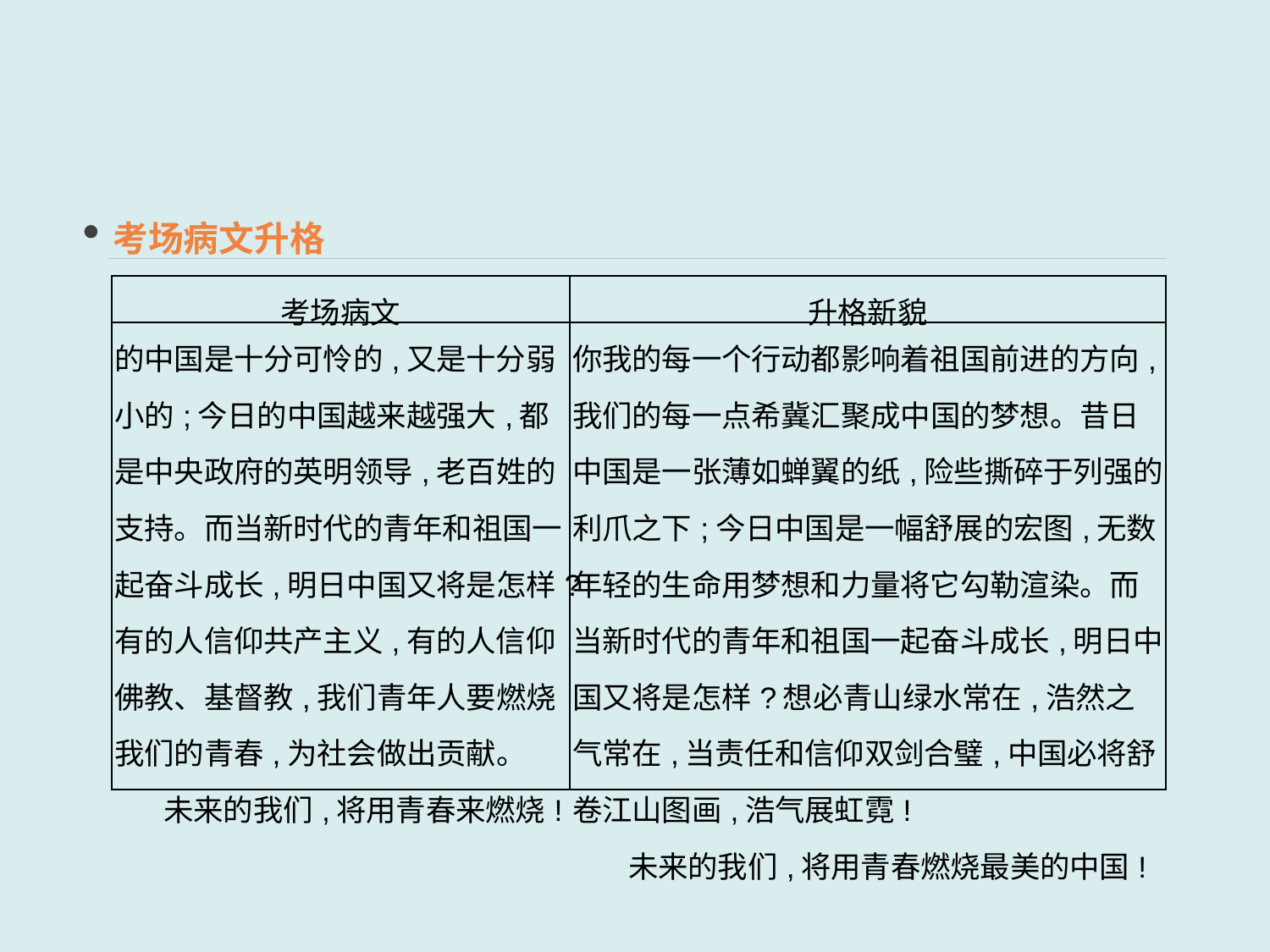

考场病文升格

| 考场病文 | 升格新貌 |
| --- | --- |
| 的中国是十分可怜的,又是十分弱小的;今日的中国越来越强大,都是中央政府的英明领导,老百姓的支持。而当新时代的青年和祖国一起奋斗成长,明日中国又将是怎样?有的人信仰共产主义,有的人信仰佛教、基督教,我们青年人要燃烧我们的青春,为社会做出贡献。 未来的我们,将用青春来燃烧! | 你我的每一个行动都影响着祖国前进的方向,我们的每一点希冀汇聚成中国的梦想。昔日中国是一张薄如蝉翼的纸,险些撕碎于列强的利爪之下;今日中国是一幅舒展的宏图,无数年轻的生命用梦想和力量将它勾勒渲染。而当新时代的青年和祖国一起奋斗成长,明日中国又将是怎样?想必青山绿水常在,浩然之气常在,当责任和信仰双剑合璧,中国必将舒卷江山图画,浩气展虹霓! 未来的我们,将用青春燃烧最美的中国! |